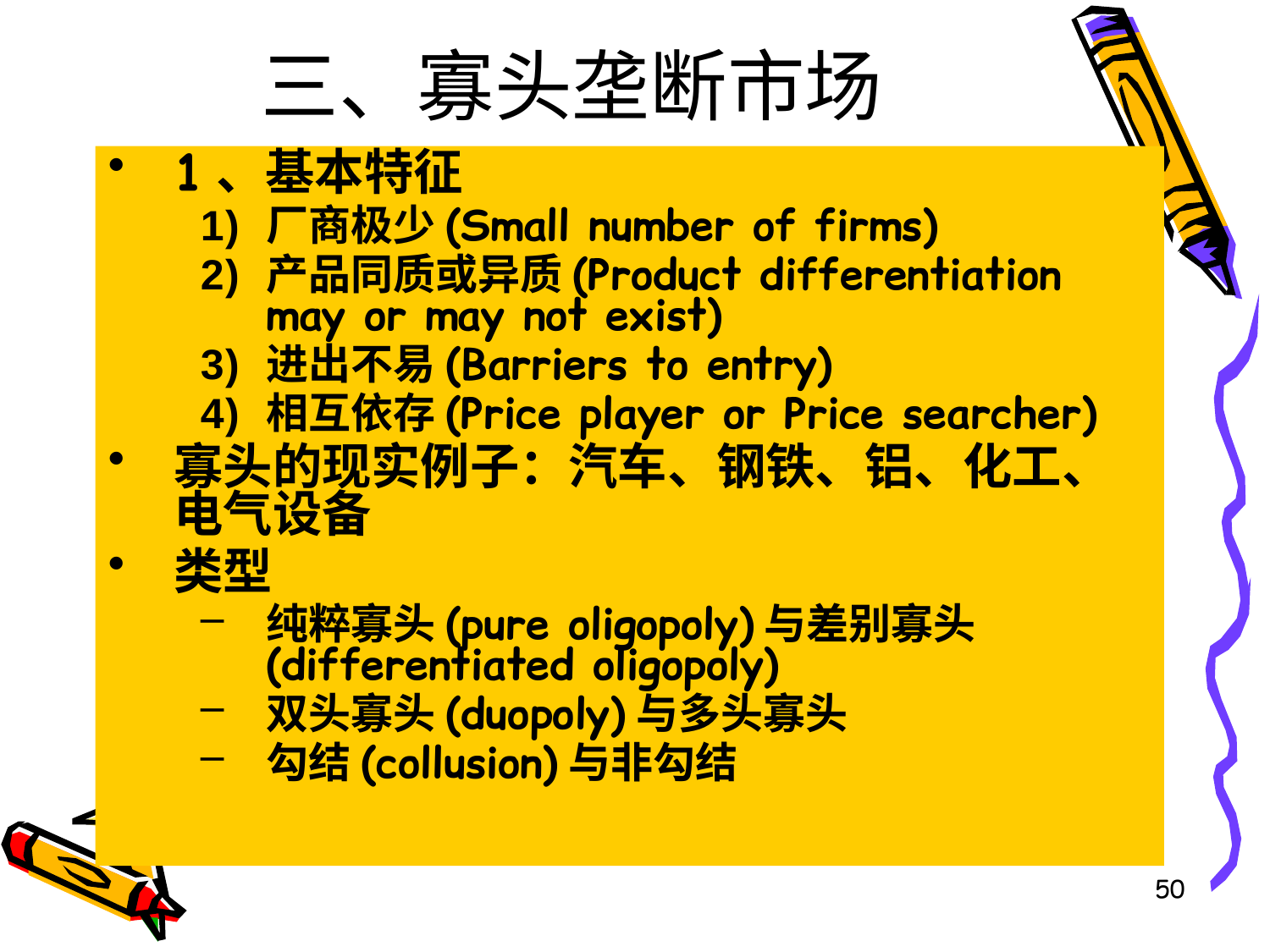

# 三、寡头垄断市场
1、基本特征
厂商极少(Small number of firms)
产品同质或异质(Product differentiation may or may not exist)
进出不易(Barriers to entry)
相互依存(Price player or Price searcher)
寡头的现实例子：汽车、钢铁、铝、化工、电气设备
类型
纯粹寡头(pure oligopoly)与差别寡头(differentiated oligopoly)
双头寡头(duopoly)与多头寡头
勾结(collusion)与非勾结

50